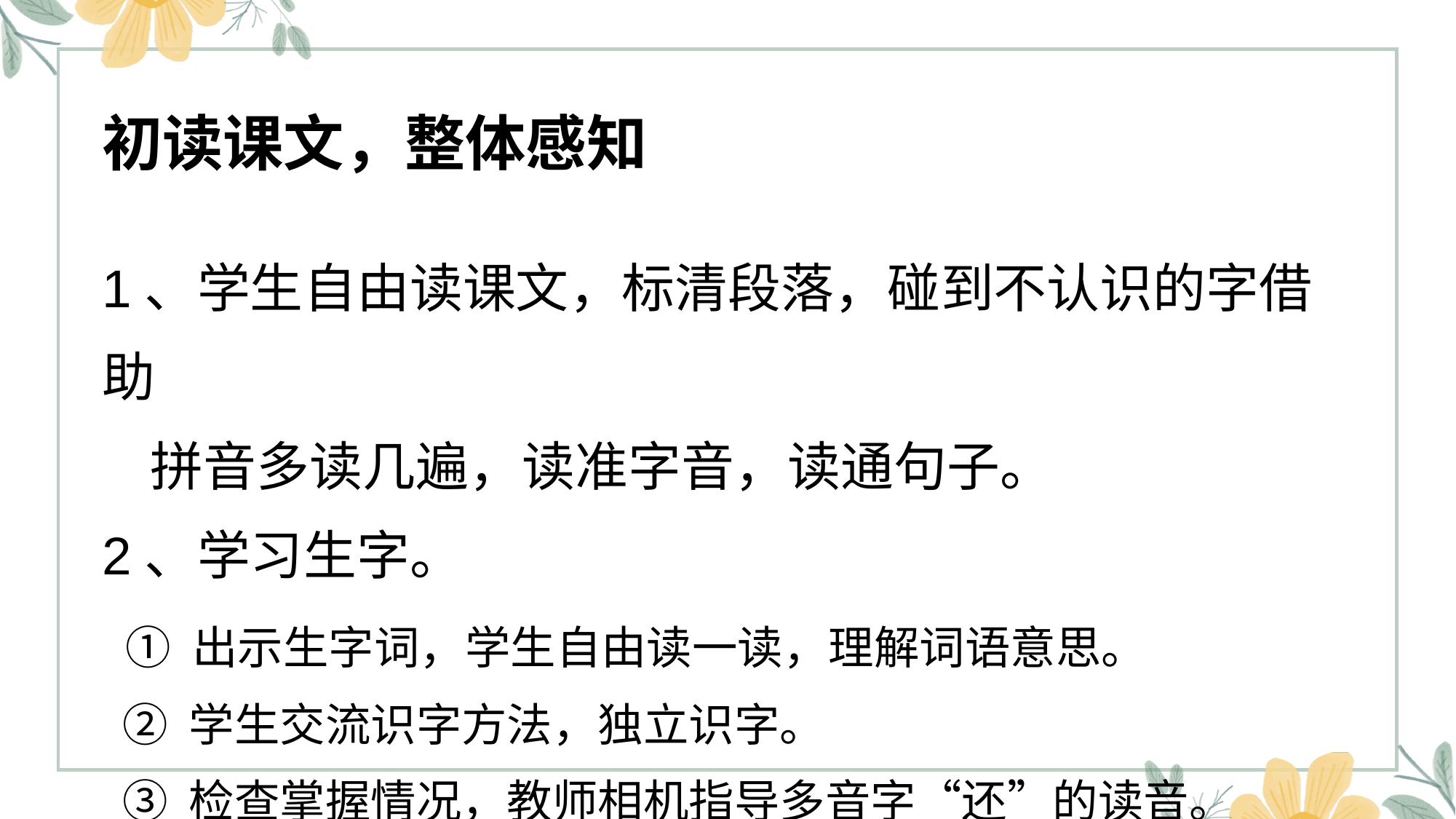

初读课文，整体感知
1、学生自由读课文，标清段落，碰到不认识的字借助
   拼音多读几遍，读准字音，读通句子。
2、学习生字。
  ① 出示生字词，学生自由读一读，理解词语意思。
  ② 学生交流识字方法，独立识字。
  ③ 检查掌握情况，教师相机指导多音字“还”的读音。